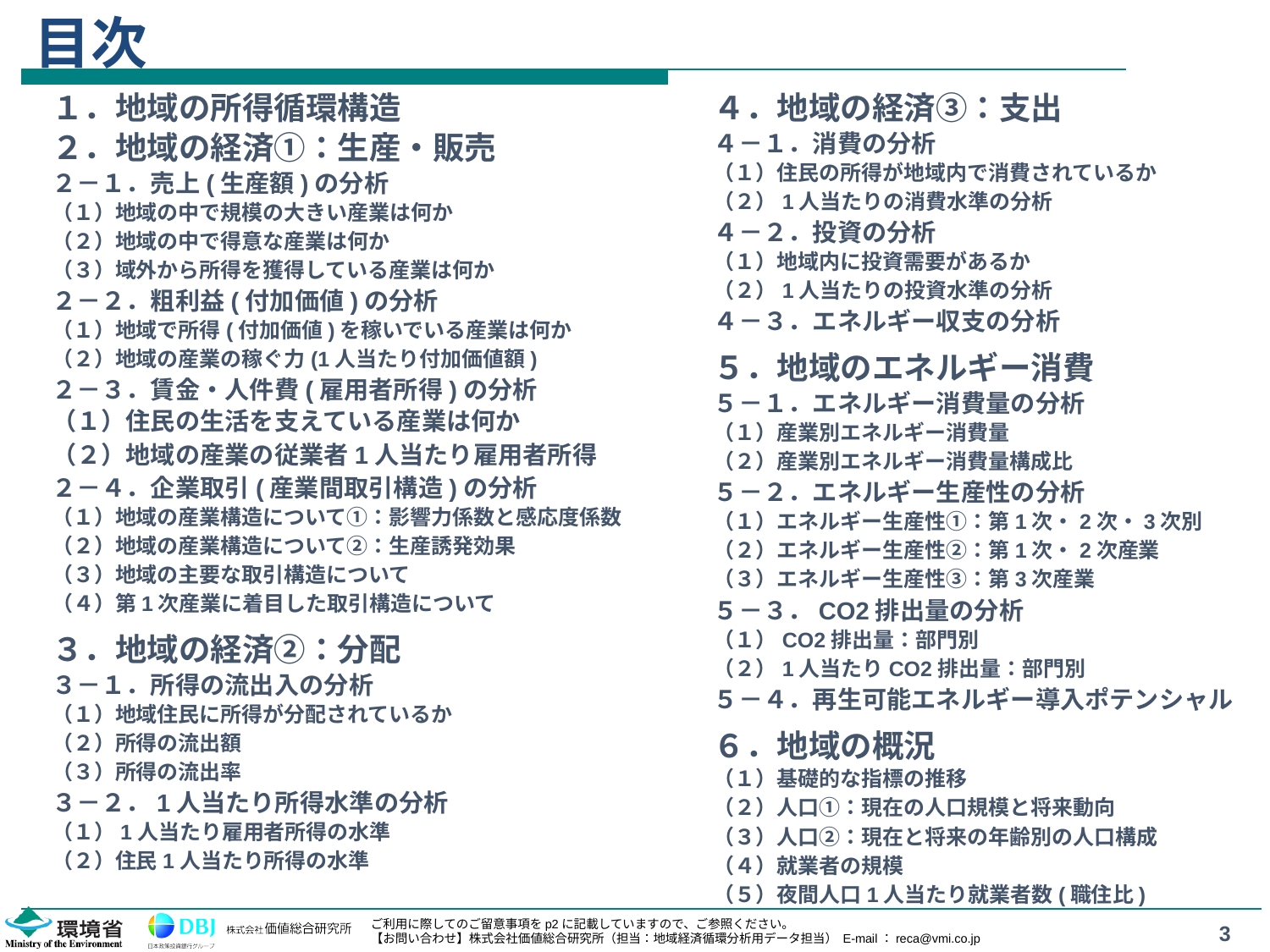

# 目次
１．地域の所得循環構造
２．地域の経済①：生産・販売
２－１．売上(生産額)の分析
（１）地域の中で規模の大きい産業は何か
（２）地域の中で得意な産業は何か
（３）域外から所得を獲得している産業は何か
２－２．粗利益(付加価値)の分析
（１）地域で所得(付加価値)を稼いでいる産業は何か
（２）地域の産業の稼ぐ力(1人当たり付加価値額)
２－３．賃金・人件費(雇用者所得)の分析
（１）住民の生活を支えている産業は何か
（２）地域の産業の従業者1人当たり雇用者所得
２－４．企業取引(産業間取引構造)の分析
（１）地域の産業構造について①：影響力係数と感応度係数
（２）地域の産業構造について②：生産誘発効果
（３）地域の主要な取引構造について
（４）第1次産業に着目した取引構造について

３．地域の経済②：分配
３－１．所得の流出入の分析
（１）地域住民に所得が分配されているか
（２）所得の流出額
（３）所得の流出率
３－２．1人当たり所得水準の分析
（１）1人当たり雇用者所得の水準
（２）住民1人当たり所得の水準
４．地域の経済③：支出
４－１．消費の分析
（１）住民の所得が地域内で消費されているか
（２）1人当たりの消費水準の分析
４－２．投資の分析
（１）地域内に投資需要があるか
（２）1人当たりの投資水準の分析
４－３．エネルギー収支の分析

５．地域のエネルギー消費
５－１．エネルギー消費量の分析
（１）産業別エネルギー消費量
（２）産業別エネルギー消費量構成比
５－２．エネルギー生産性の分析
（１）エネルギー生産性①：第1次・2次・3次別
（２）エネルギー生産性②：第1次・2次産業
（３）エネルギー生産性③：第3次産業
５－３．CO2排出量の分析
（１）CO2排出量：部門別
（２）1人当たりCO2排出量：部門別
５－４．再生可能エネルギー導入ポテンシャル

６．地域の概況
（１）基礎的な指標の推移
（２）人口①：現在の人口規模と将来動向
（３）人口②：現在と将来の年齢別の人口構成
（４）就業者の規模
（５）夜間人口1人当たり就業者数(職住比)
3